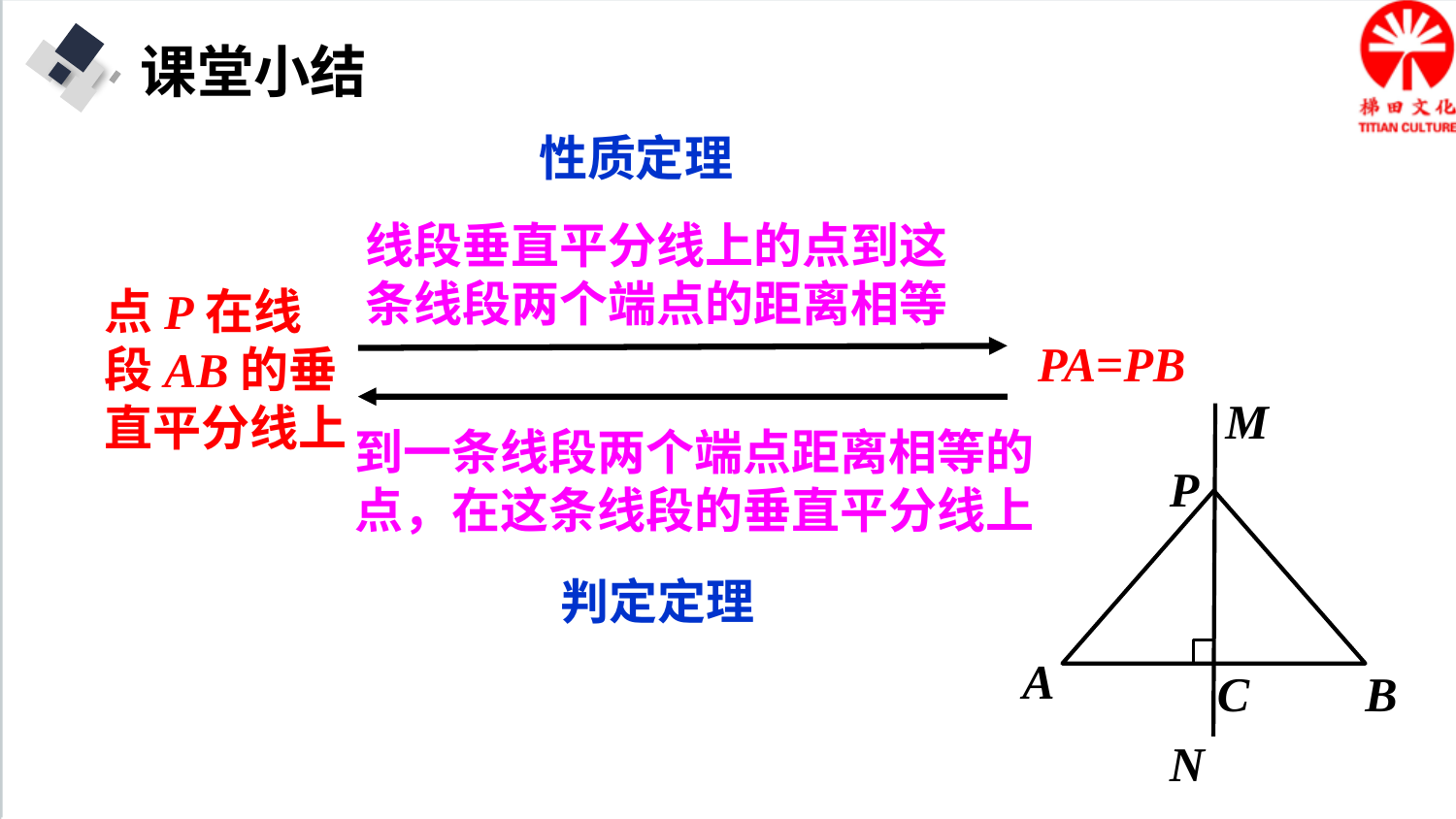

课堂小结
性质定理
线段垂直平分线上的点到这条线段两个端点的距离相等
点P在线段AB的垂直平分线上
PA=PB

到一条线段两个端点距离相等的点，在这条线段的垂直平分线上
判定定理
M
P

A

C
B
N